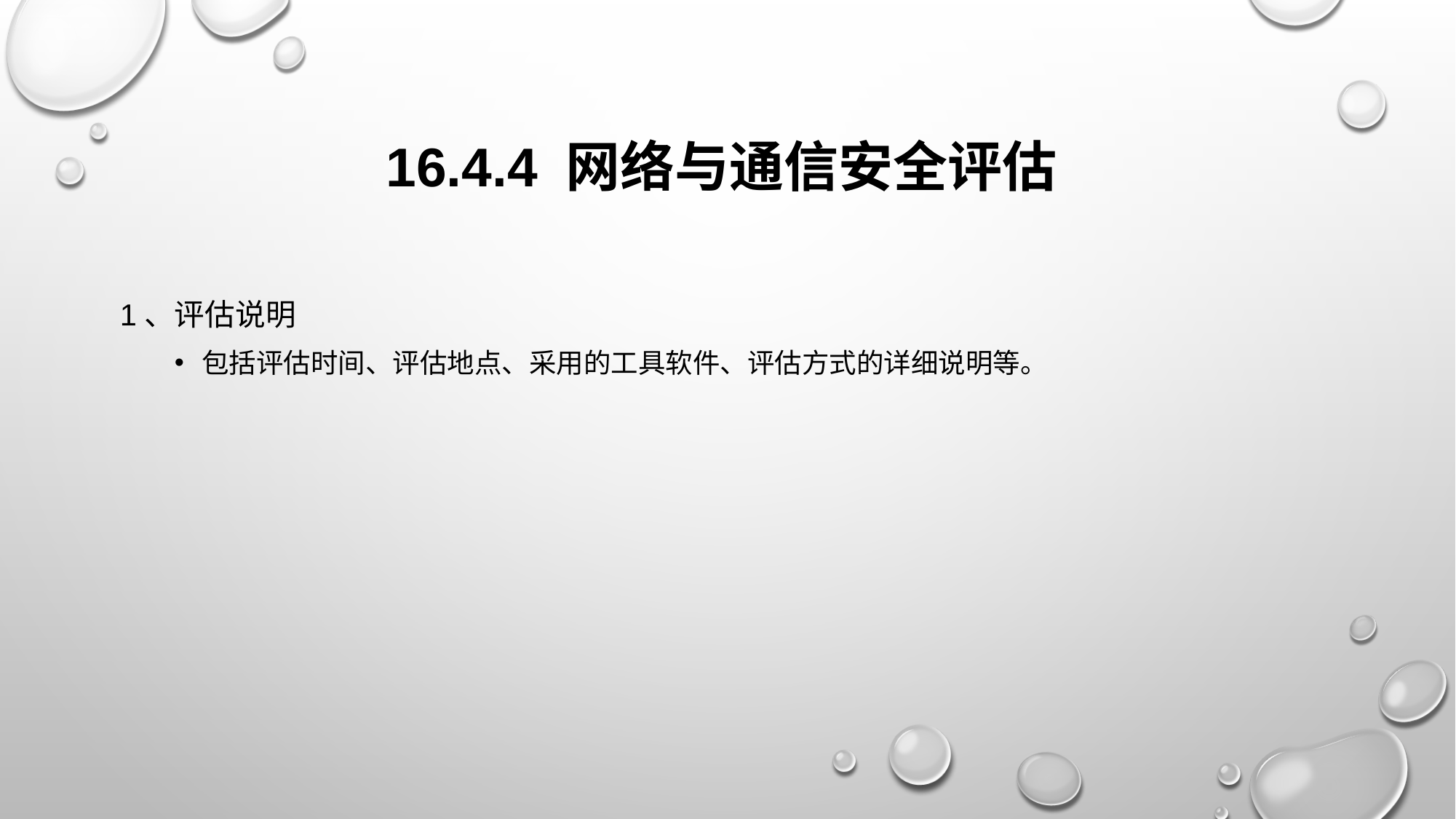

# 16.4.4 网络与通信安全评估
1、评估说明
包括评估时间、评估地点、采用的工具软件、评估方式的详细说明等。